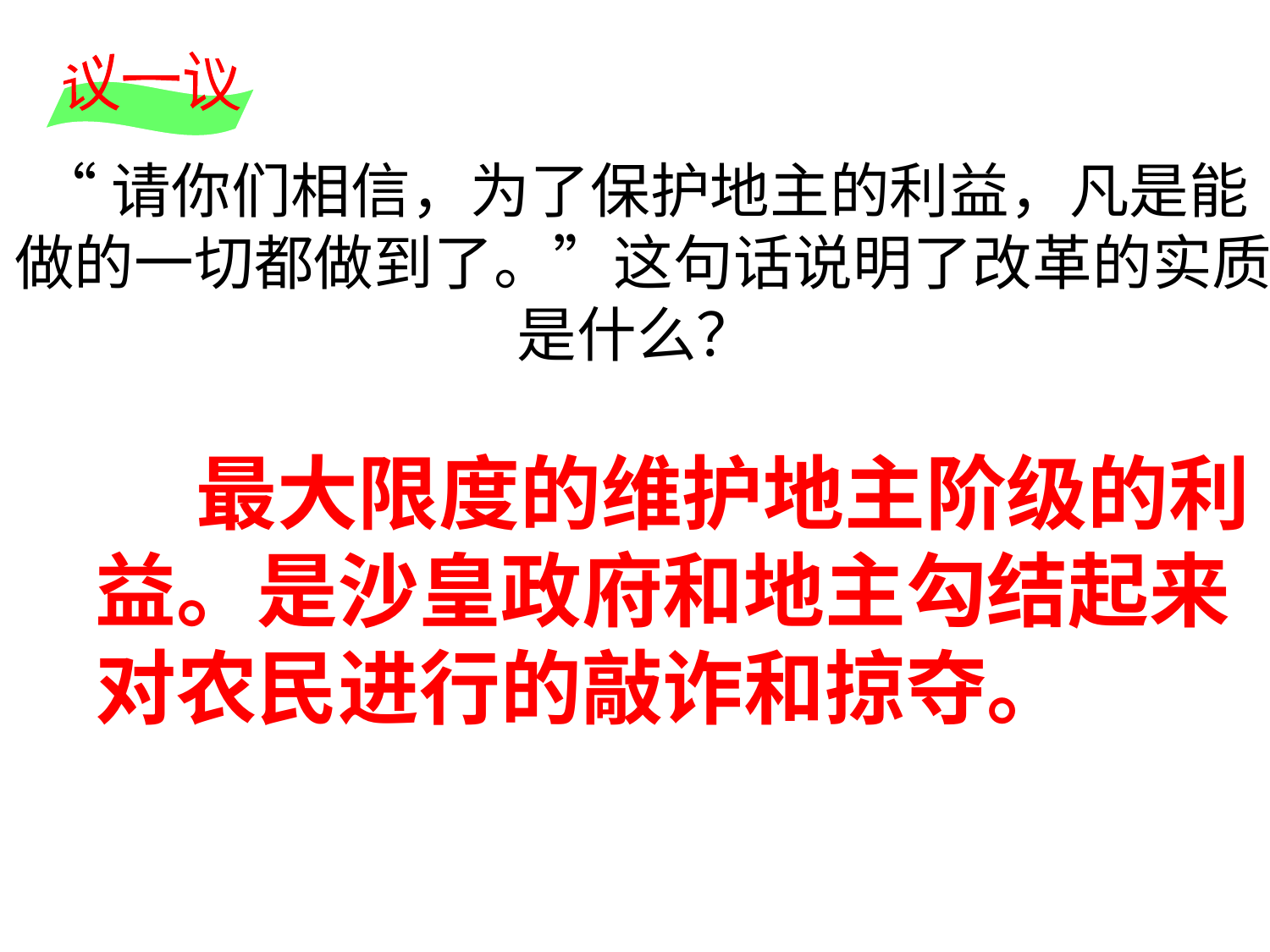

议一议

# “请你们相信，为了保护地主的利益，凡是能做的一切都做到了。”这句话说明了改革的实质是什么？
       最大限度的维护地主阶级的利益。是沙皇政府和地主勾结起来对农民进行的敲诈和掠夺。